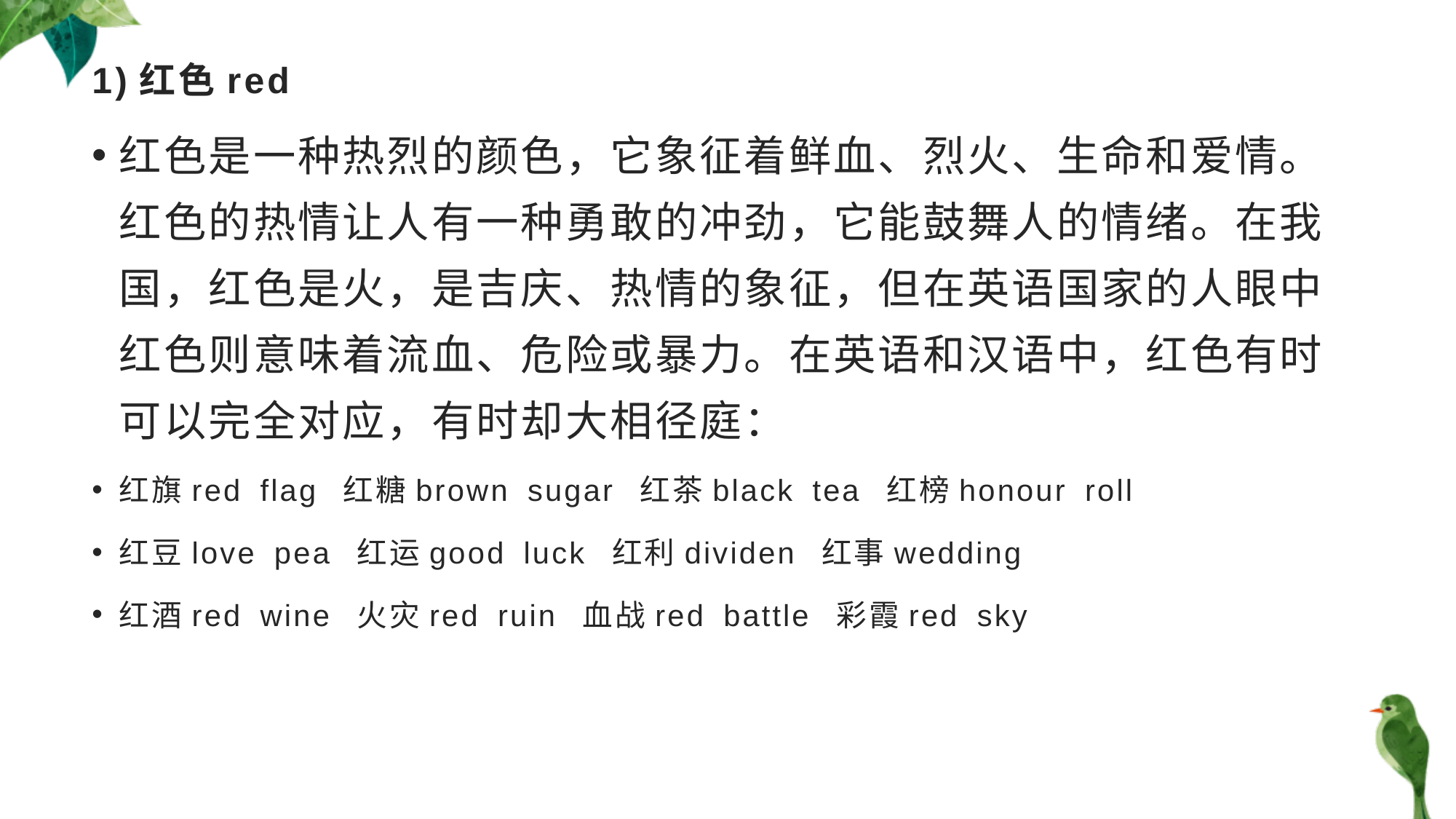

# 1)红色red
红色是一种热烈的颜色，它象征着鲜血、烈火、生命和爱情。红色的热情让人有一种勇敢的冲劲，它能鼓舞人的情绪。在我国，红色是火，是吉庆、热情的象征，但在英语国家的人眼中红色则意味着流血、危险或暴力。在英语和汉语中，红色有时可以完全对应，有时却大相径庭：
红旗red flag 红糖brown sugar 红茶black tea 红榜honour roll
红豆love pea 红运good luck 红利dividen 红事wedding
红酒red wine 火灾red ruin 血战red battle 彩霞red sky